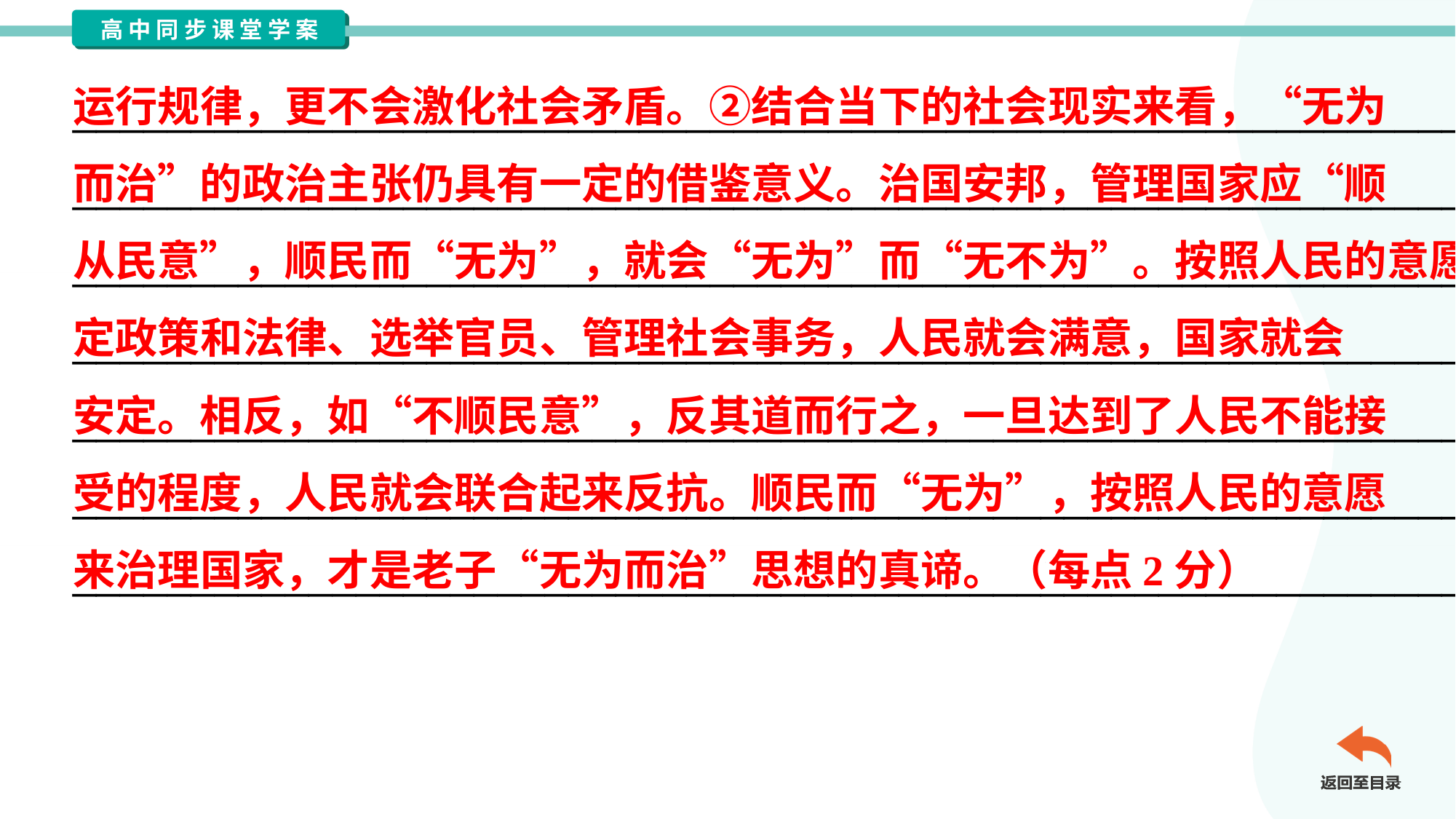

运行规律，更不会激化社会矛盾。②结合当下的社会现实来看，“无为
而治”的政治主张仍具有一定的借鉴意义。治国安邦，管理国家应“顺
从民意”，顺民而“无为”，就会“无为”而“无不为”。按照人民的意愿制
定政策和法律、选举官员、管理社会事务，人民就会满意，国家就会
安定。相反，如“不顺民意”，反其道而行之，一旦达到了人民不能接
受的程度，人民就会联合起来反抗。顺民而“无为”，按照人民的意愿
来治理国家，才是老子“无为而治”思想的真谛。（每点2分）
_____________________________________________________________
_____________________________________________________________
_____________________________________________________________
_____________________________________________________________
_____________________________________________________________
_____________________________________________________________
_____________________________________________________________